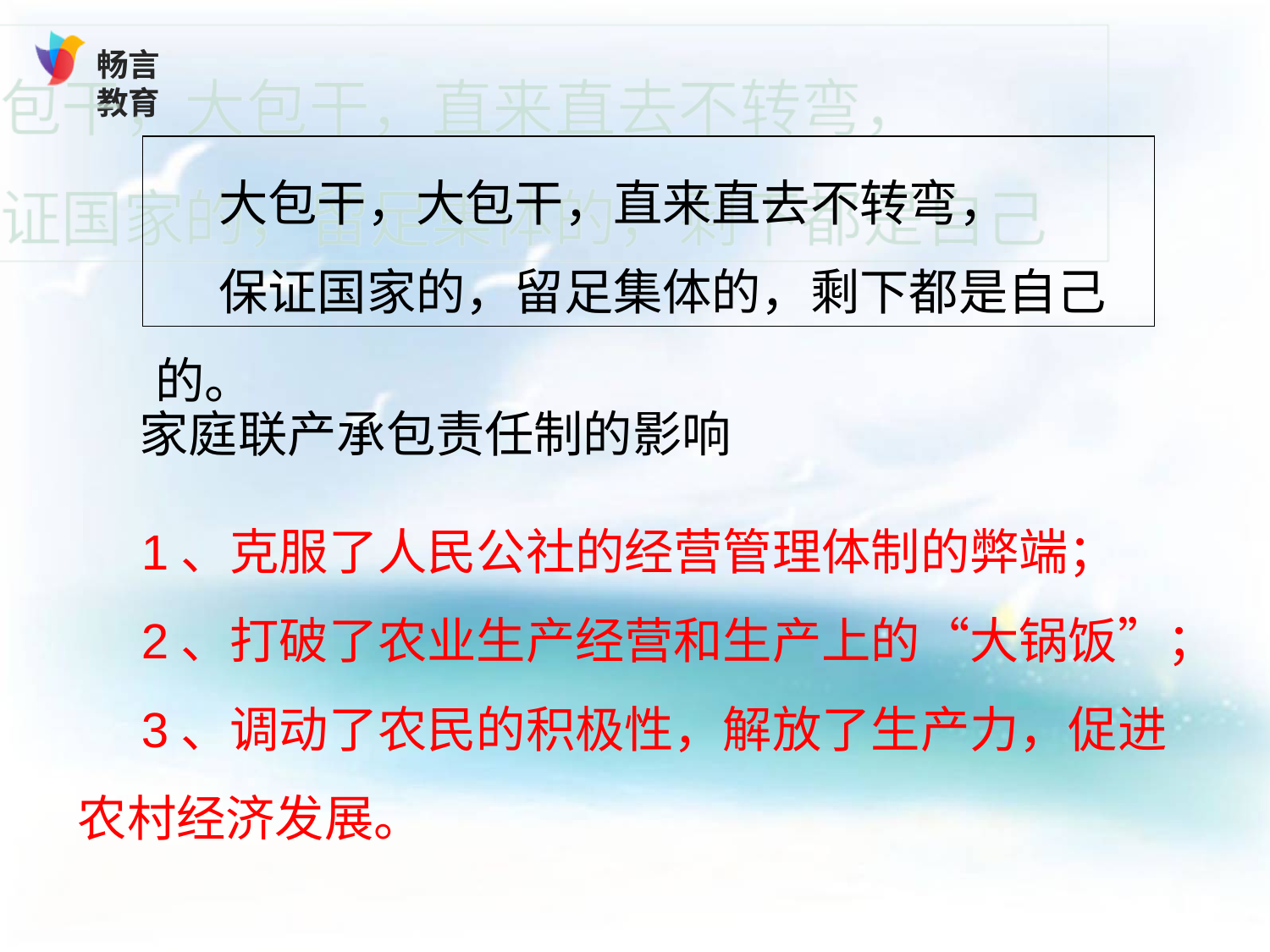

大包干，大包干，直来直去不转弯，
保证国家的，留足集体的，剩下都是自己的。
家庭联产承包责任制的影响
1、克服了人民公社的经营管理体制的弊端；
2、打破了农业生产经营和生产上的“大锅饭”；
3、调动了农民的积极性，解放了生产力，促进农村经济发展。